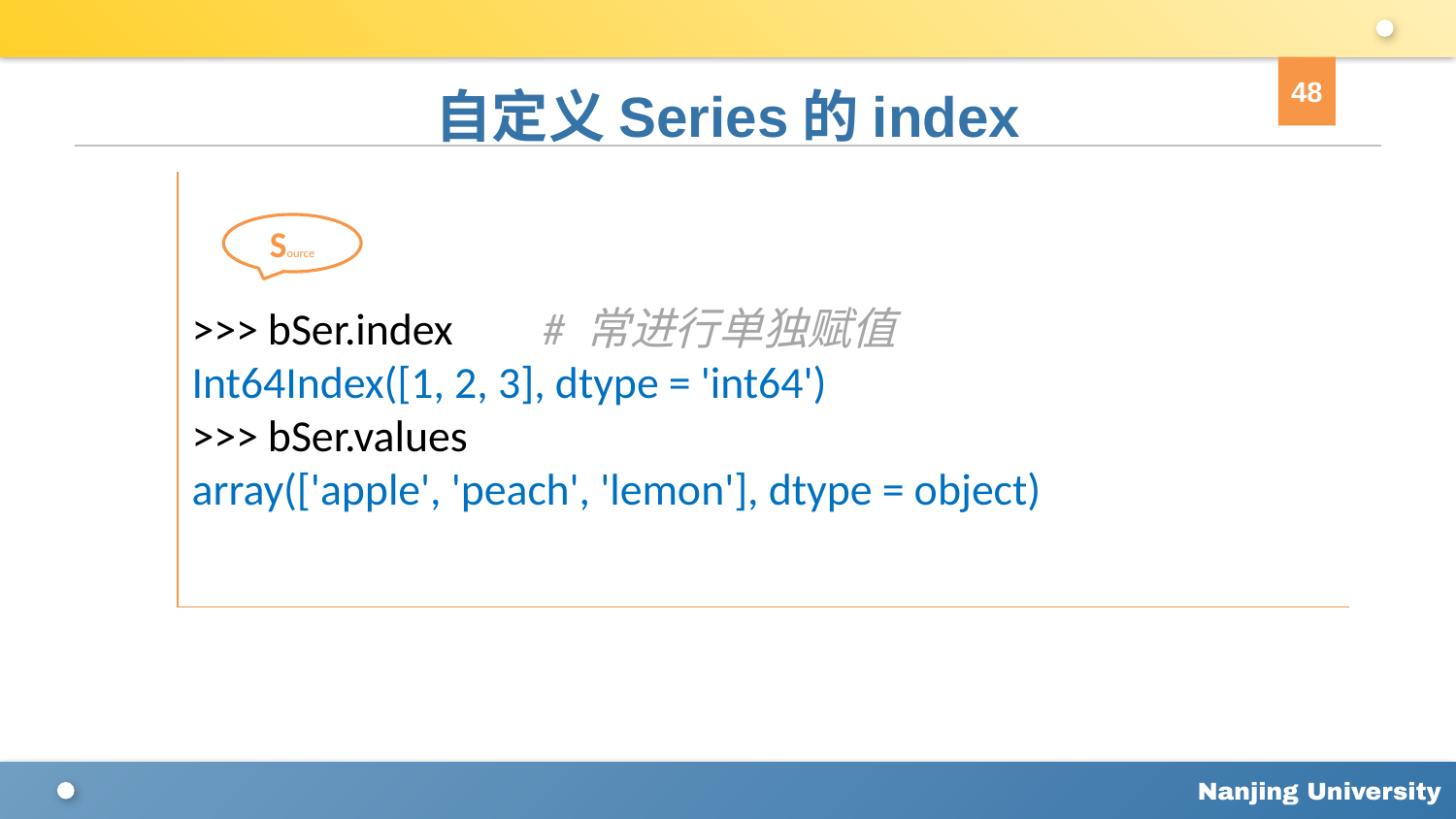

48
# 自定义Series的index

>>> bSer.index         # 常进行单独赋值
Int64Index([1, 2, 3], dtype = 'int64')
>>> bSer.values
array(['apple', 'peach', 'lemon'], dtype = object)
Source